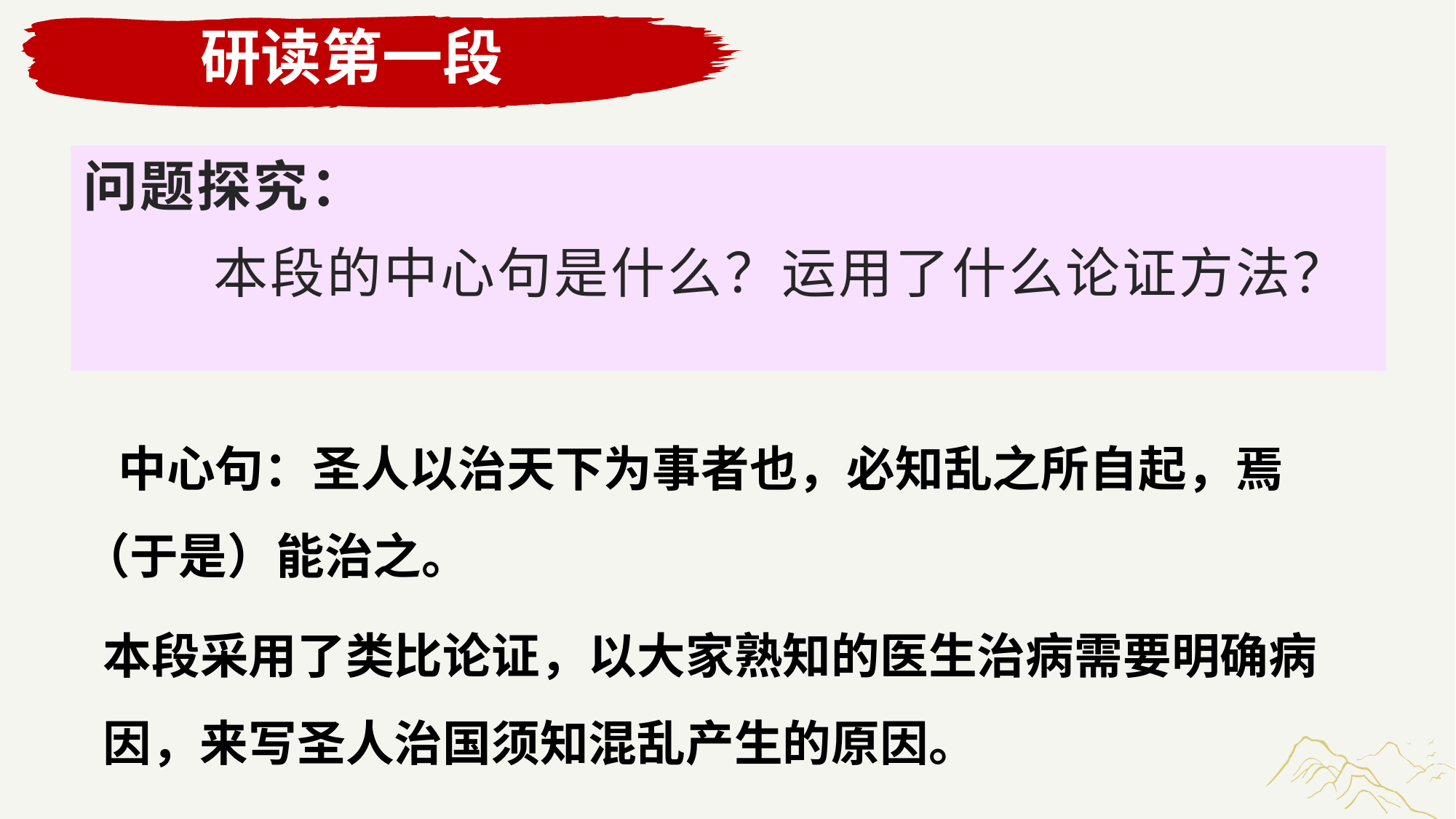

研读第一段
问题探究：
        本段的中心句是什么？运用了什么论证方法？
中心句：圣人以治天下为事者也，必知乱之所自起，焉（于是）能治之。
本段采用了类比论证，以大家熟知的医生治病需要明确病因，来写圣人治国须知混乱产生的原因。